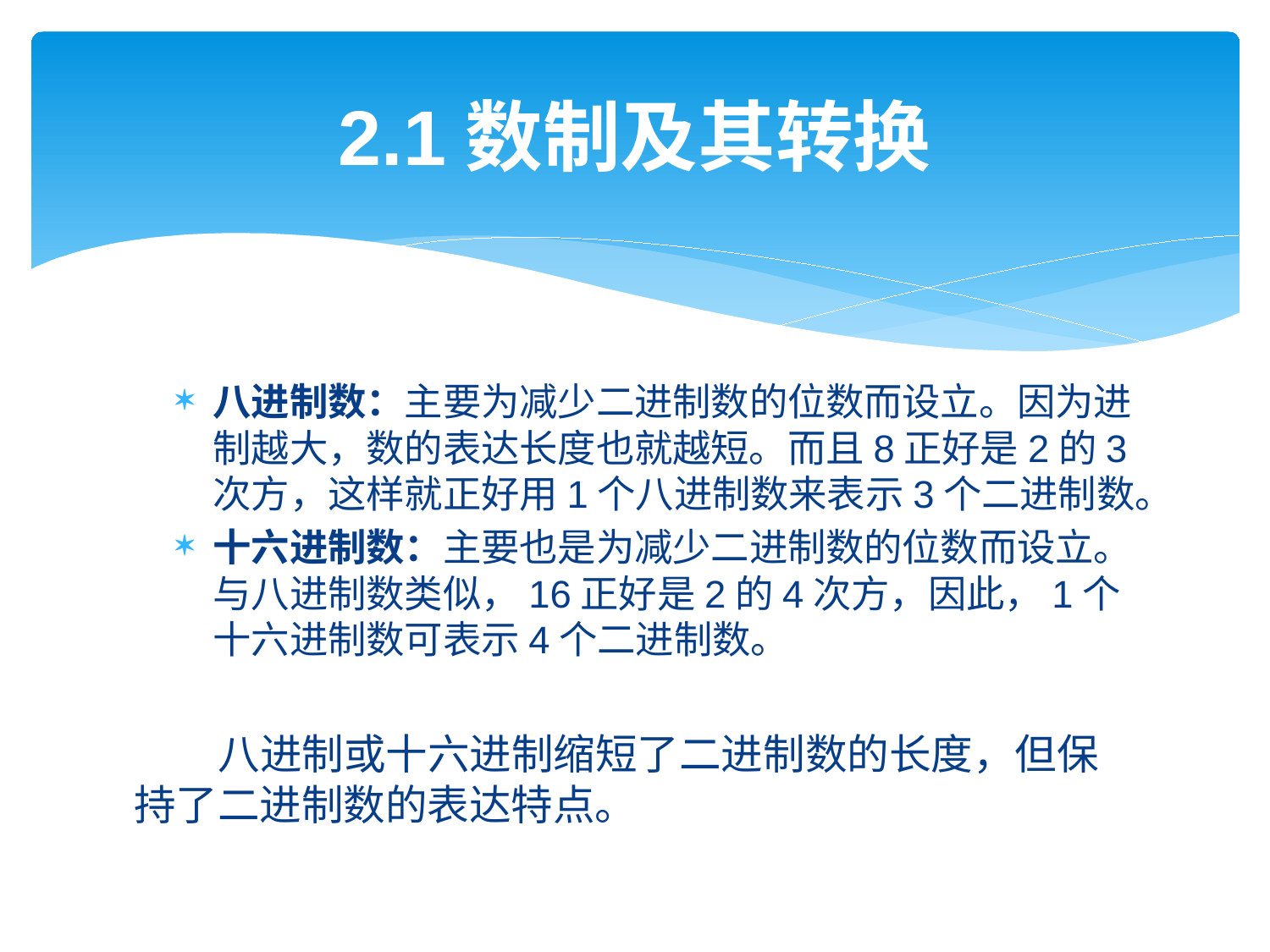

# 2.1数制及其转换
八进制数：主要为减少二进制数的位数而设立。因为进制越大，数的表达长度也就越短。而且8正好是2的3次方，这样就正好用1个八进制数来表示3个二进制数。
十六进制数：主要也是为减少二进制数的位数而设立。与八进制数类似，16正好是2的4次方，因此，1个十六进制数可表示4个二进制数。

        八进制或十六进制缩短了二进制数的长度，但保持了二进制数的表达特点。